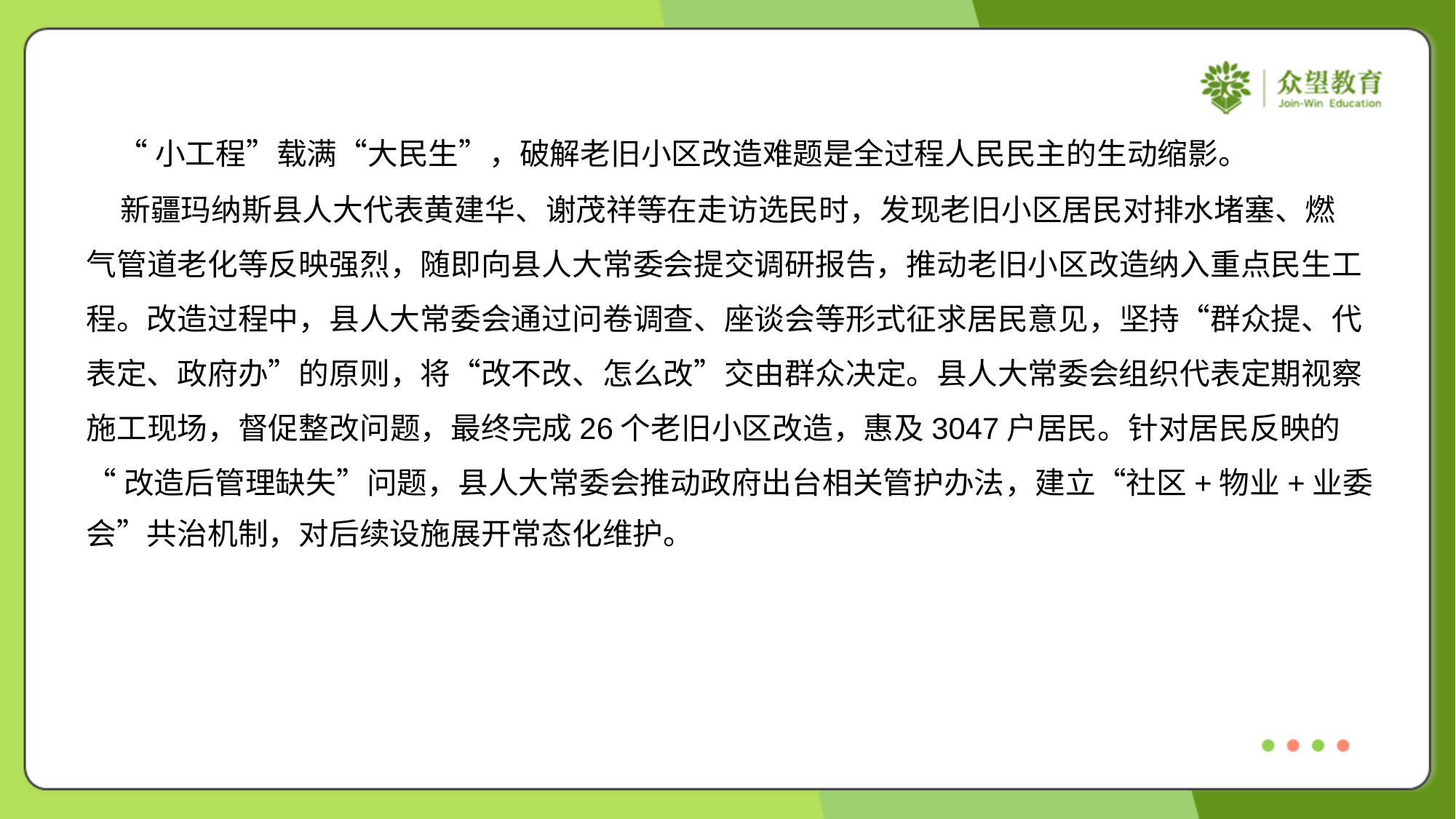

“小工程”载满“大民生”，破解老旧小区改造难题是全过程人民民主的生动缩影。
    新疆玛纳斯县人大代表黄建华、谢茂祥等在走访选民时，发现老旧小区居民对排水堵塞、燃
气管道老化等反映强烈，随即向县人大常委会提交调研报告，推动老旧小区改造纳入重点民生工
程。改造过程中，县人大常委会通过问卷调查、座谈会等形式征求居民意见，坚持“群众提、代
表定、政府办”的原则，将“改不改、怎么改”交由群众决定。县人大常委会组织代表定期视察
施工现场，督促整改问题，最终完成26个老旧小区改造，惠及3047户居民。针对居民反映的
“改造后管理缺失”问题，县人大常委会推动政府出台相关管护办法，建立“社区+物业+业委
会”共治机制，对后续设施展开常态化维护。